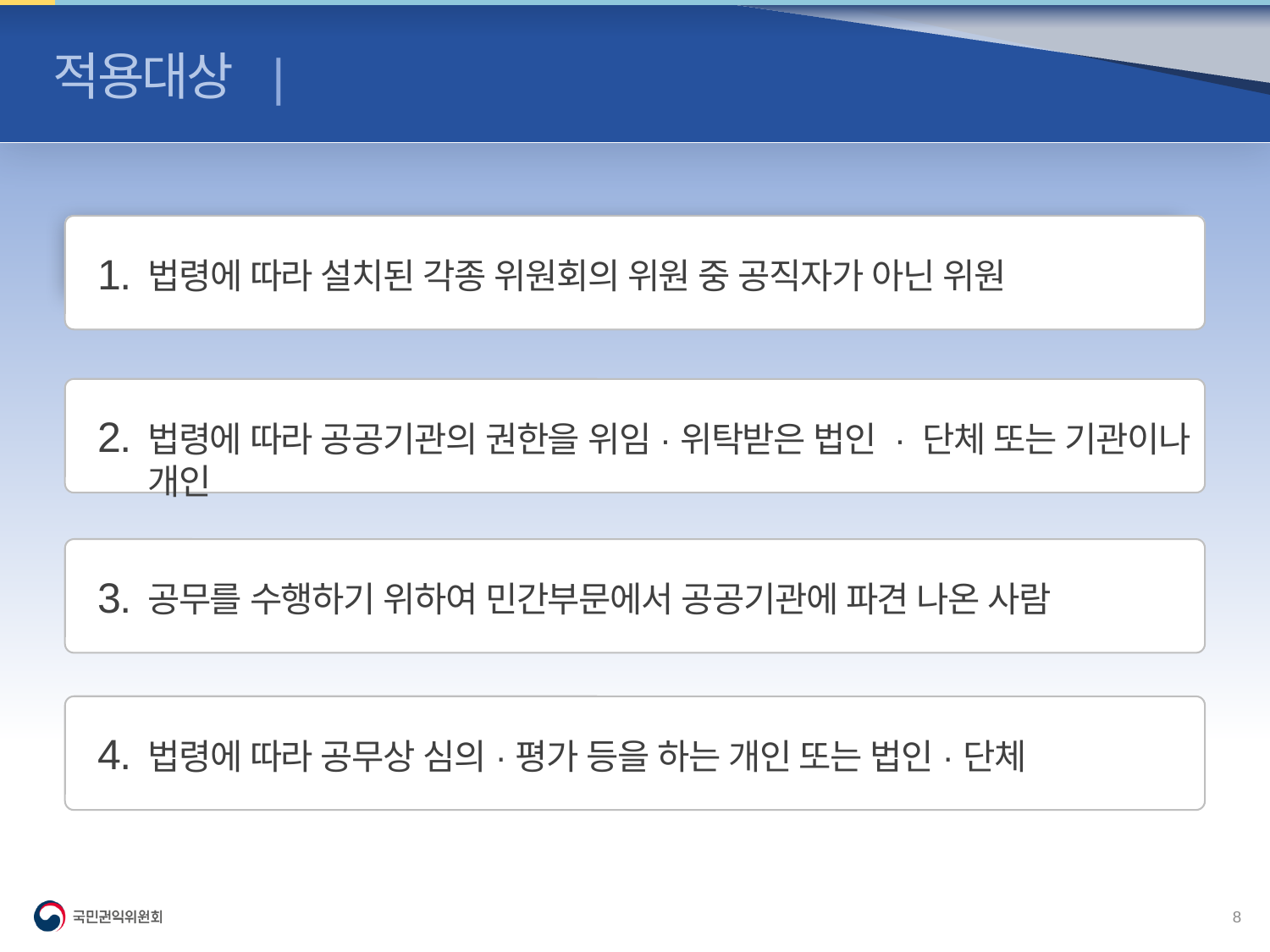

적용대상  |  공무수행사인

1.
법령에 따라 설치된 각종 위원회의 위원 중 공직자가 아닌 위원

법령·기준에서 정한 절차와 방법에 따른 특정 행위 요구
2.
법령에 따라 공공기관의 권한을 위임·위탁받은 법인 · 단체 또는 기관이나 개인
3.
공무를 수행하기 위하여 민간부문에서 공공기관에 파견 나온 사람
4.
법령에 따라 공무상 심의·평가 등을 하는 개인 또는 법인·단체
8